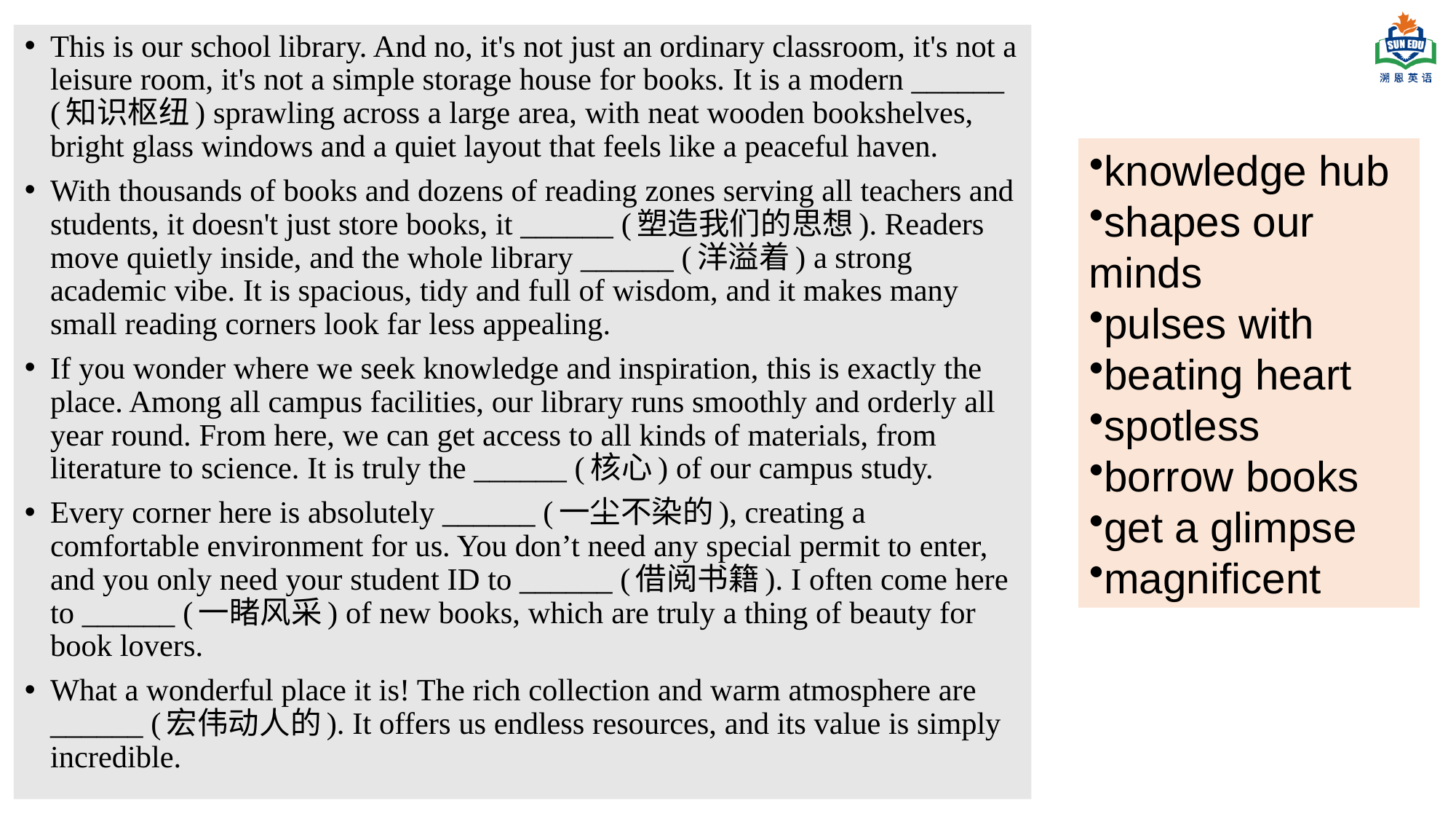

This is our school library. And no, it's not just an ordinary classroom, it's not a leisure room, it's not a simple storage house for books. It is a modern ______ (知识枢纽) sprawling across a large area, with neat wooden bookshelves, bright glass windows and a quiet layout that feels like a peaceful haven.
With thousands of books and dozens of reading zones serving all teachers and students, it doesn't just store books, it ______ (塑造我们的思想). Readers move quietly inside, and the whole library ______ (洋溢着) a strong academic vibe. It is spacious, tidy and full of wisdom, and it makes many small reading corners look far less appealing.
If you wonder where we seek knowledge and inspiration, this is exactly the place. Among all campus facilities, our library runs smoothly and orderly all year round. From here, we can get access to all kinds of materials, from literature to science. It is truly the ______ (核心) of our campus study.
Every corner here is absolutely ______ (一尘不染的), creating a comfortable environment for us. You don’t need any special permit to enter, and you only need your student ID to ______ (借阅书籍). I often come here to ______ (一睹风采) of new books, which are truly a thing of beauty for book lovers.
What a wonderful place it is! The rich collection and warm atmosphere are ______ (宏伟动人的). It offers us endless resources, and its value is simply incredible.

knowledge hub
shapes our minds
pulses with
beating heart
spotless
borrow books
get a glimpse
magnificent